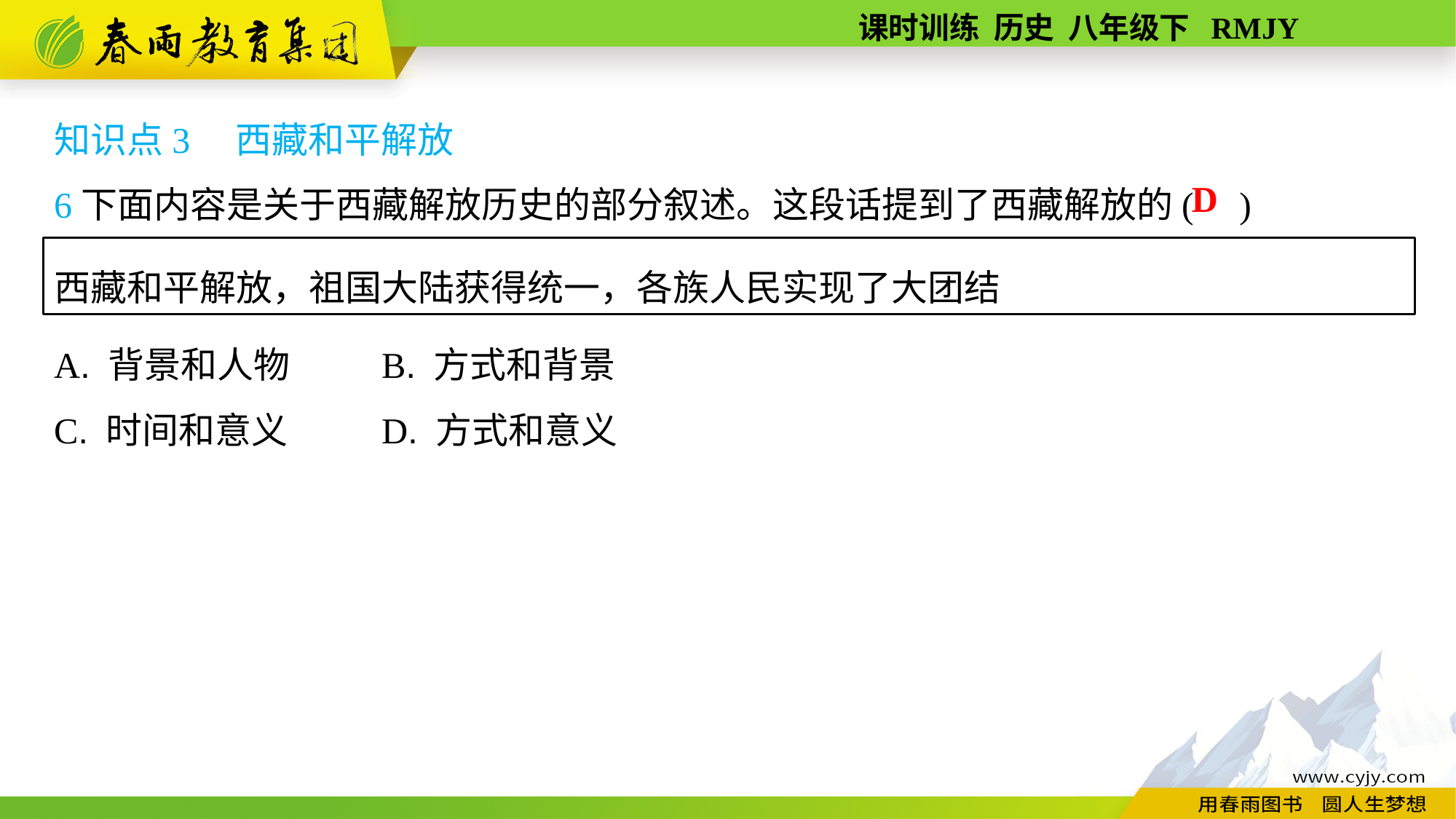

知识点3　西藏和平解放
6下面内容是关于西藏解放历史的部分叙述。这段话提到了西藏解放的(     )

A. 背景和人物	B. 方式和背景
C. 时间和意义	D. 方式和意义
D
西藏和平解放，祖国大陆获得统一，各族人民实现了大团结